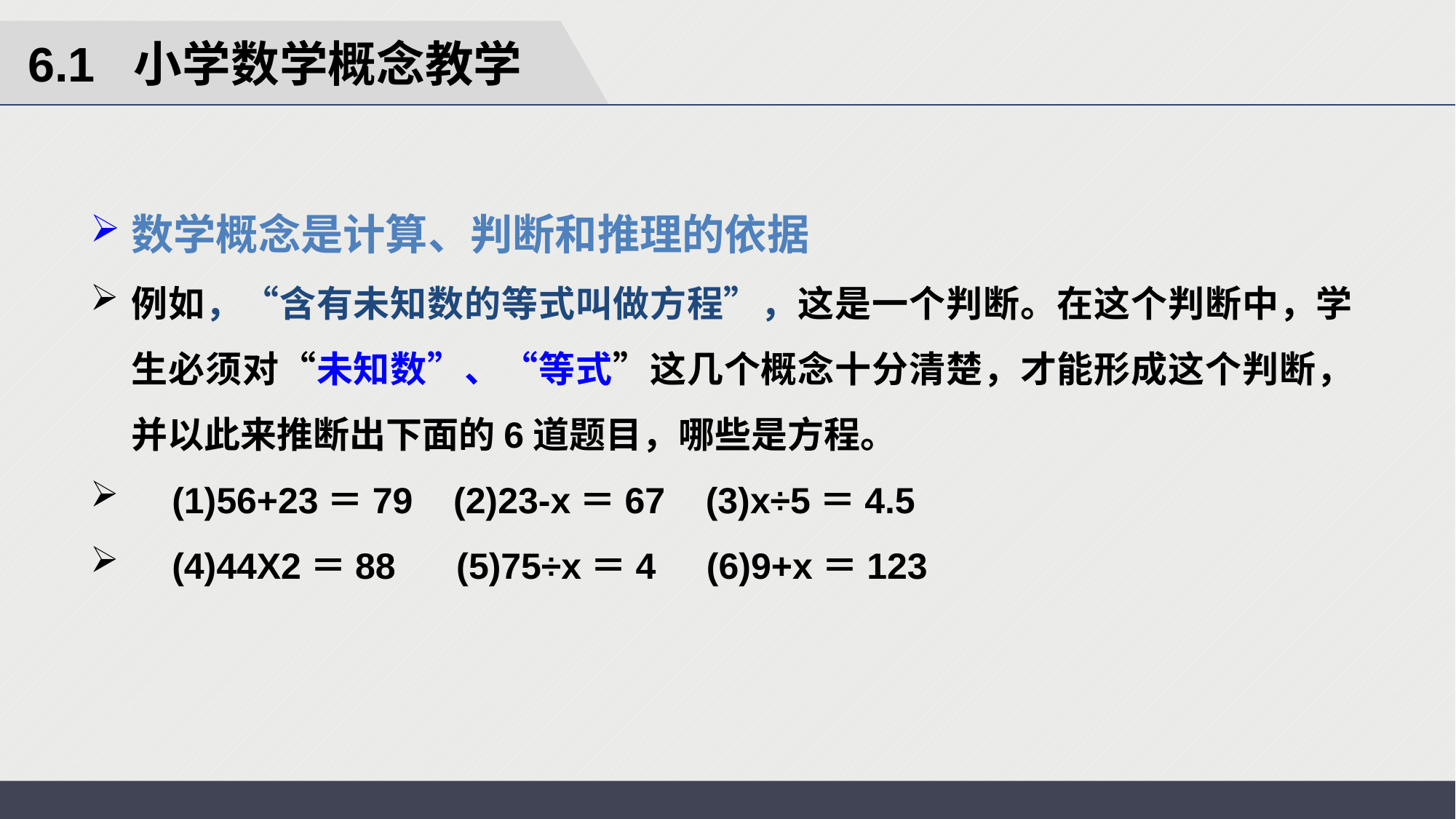

6.1  小学数学概念教学
数学概念是计算、判断和推理的依据
例如，“含有未知数的等式叫做方程”，这是一个判断。在这个判断中，学生必须对“未知数”、“等式”这几个概念十分清楚，才能形成这个判断，并以此来推断出下面的6道题目，哪些是方程。
    (1)56+23＝79    (2)23-x＝67    (3)x÷5＝4.5
    (4)44X2＝88      (5)75÷x＝4     (6)9+x＝123